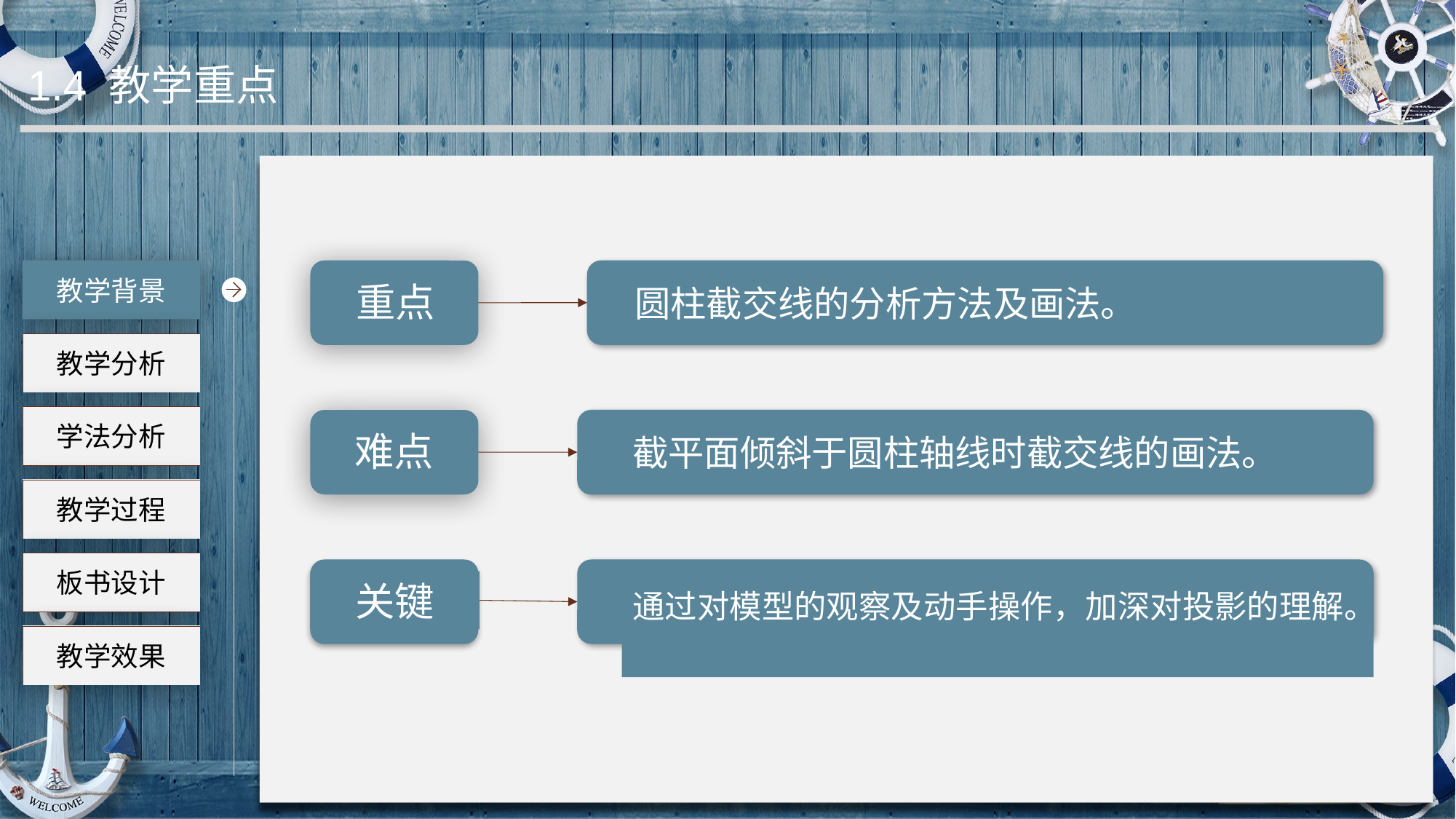

1.4 教学重点

工作回顾
教学背景

重点

圆柱截交线的分析方法及画法。

教学分析
学法分析

截平面倾斜于圆柱轴线时截交线的画法。

难点
教学过程
板书设计

关键

通过对模型的观察及动手操作，加深对投影的理解。
教学效果